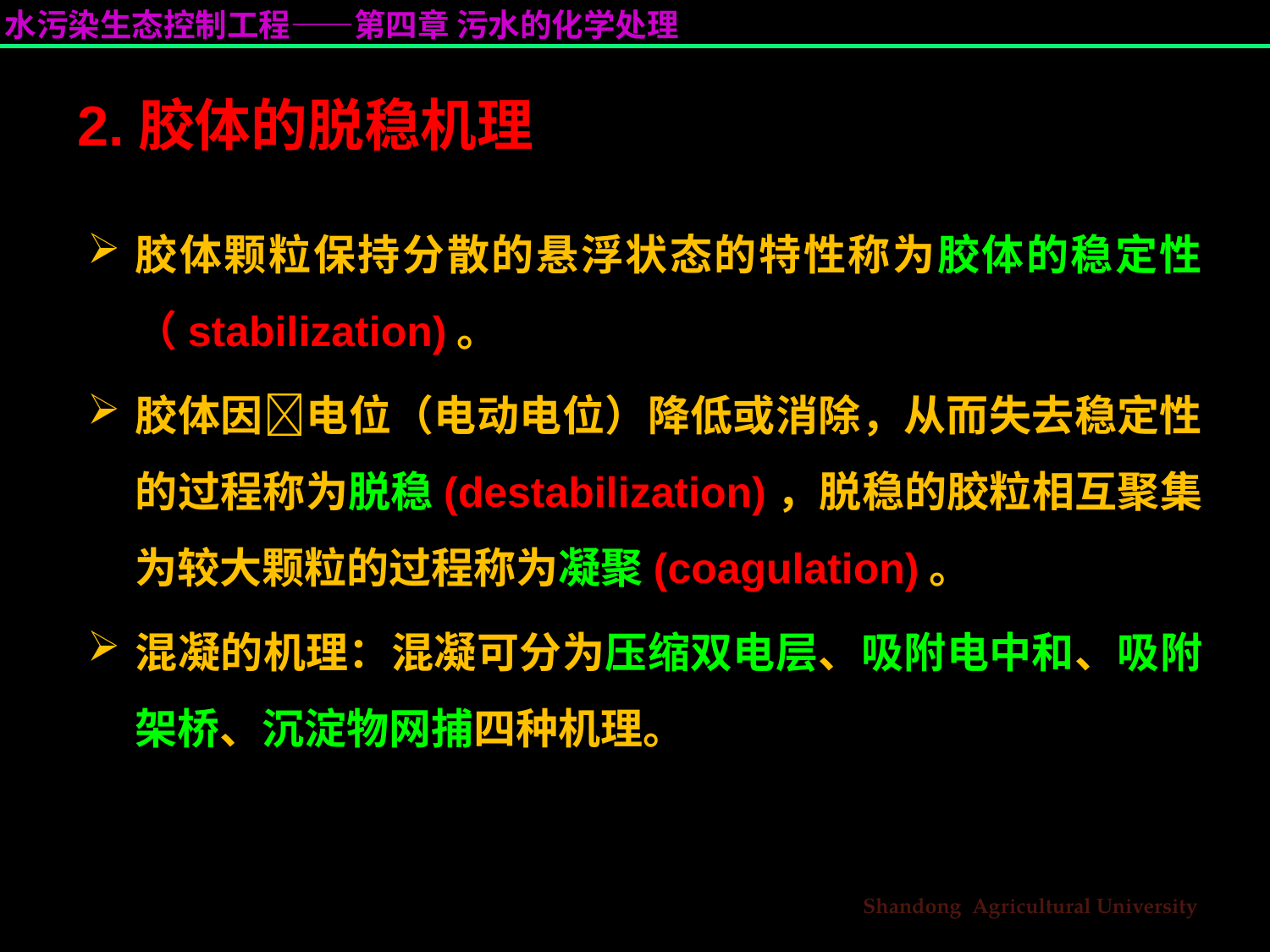

# 2.胶体的脱稳机理
胶体颗粒保持分散的悬浮状态的特性称为胶体的稳定性（stabilization)。
胶体因ζ电位（电动电位）降低或消除，从而失去稳定性的过程称为脱稳(destabilization)，脱稳的胶粒相互聚集为较大颗粒的过程称为凝聚(coagulation)。
混凝的机理：混凝可分为压缩双电层、吸附电中和、吸附架桥、沉淀物网捕四种机理。